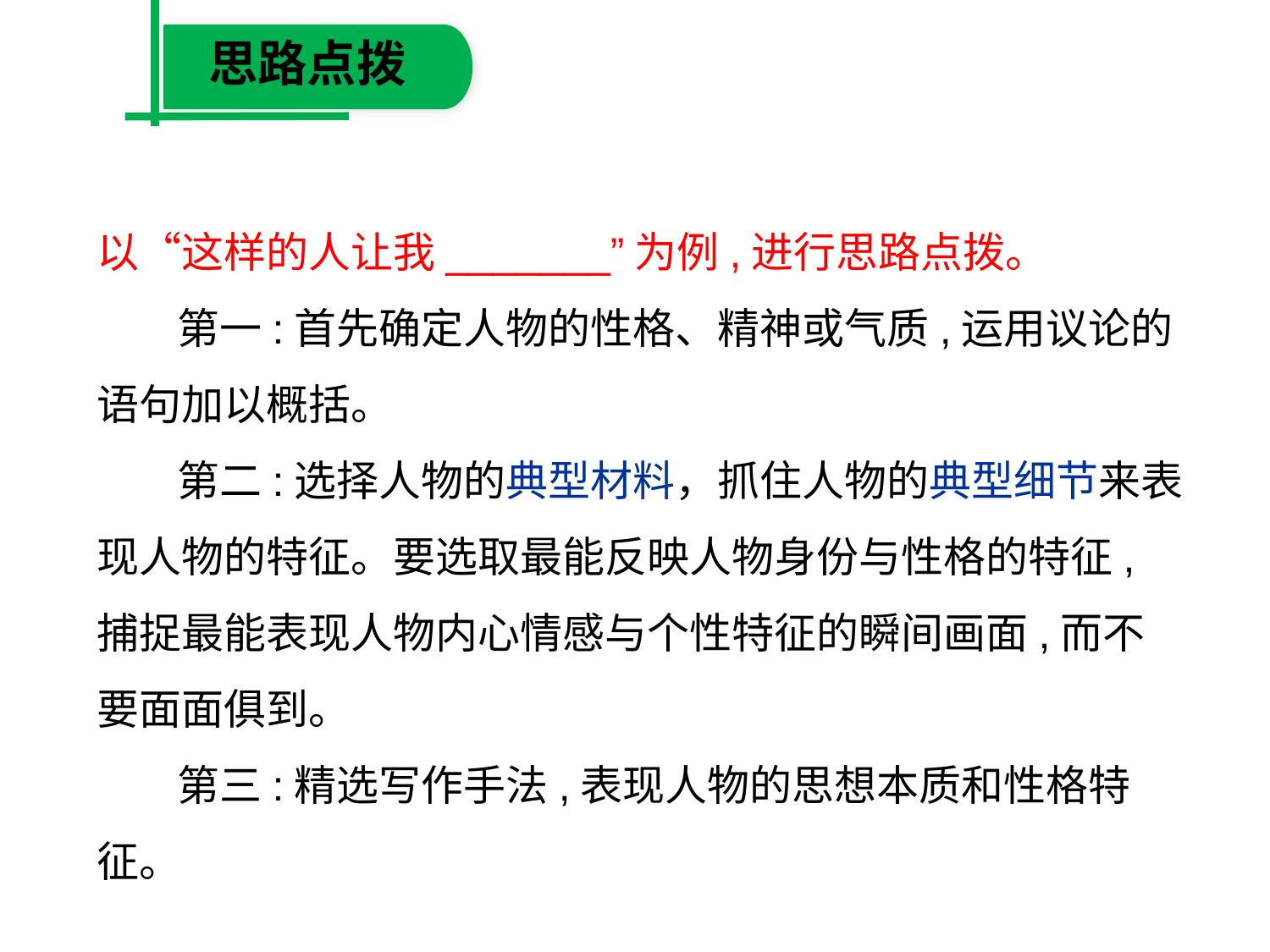

思路点拨
以“这样的人让我_______”为例,进行思路点拨。
　    第一:首先确定人物的性格、精神或气质,运用议论的语句加以概括。
　    第二:选择人物的典型材料，抓住人物的典型细节来表现人物的特征。要选取最能反映人物身份与性格的特征,捕捉最能表现人物内心情感与个性特征的瞬间画面,而不要面面俱到。
　    第三:精选写作手法,表现人物的思想本质和性格特征。